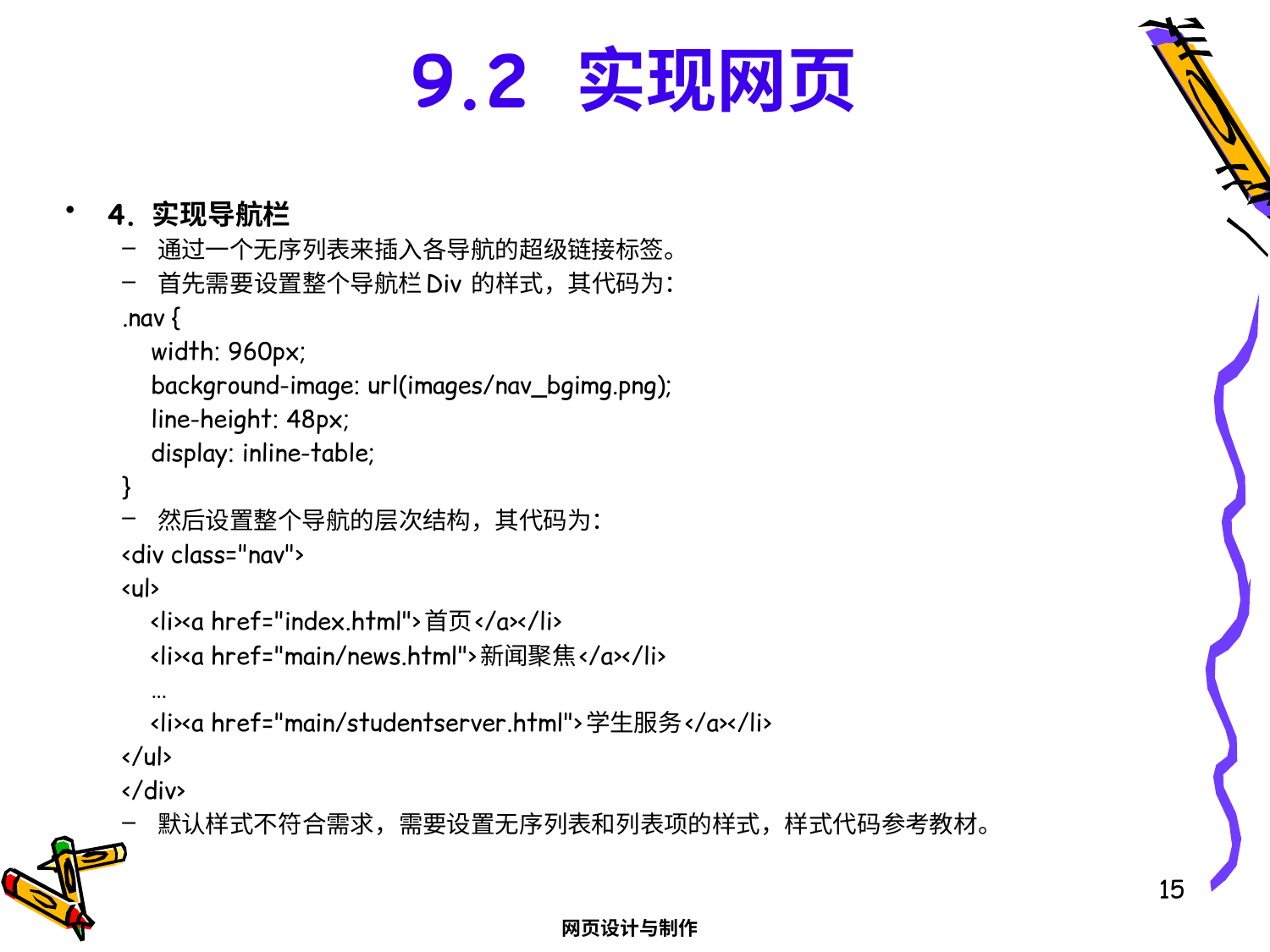

# 9.2 实现网页
4. 实现导航栏
通过一个无序列表来插入各导航的超级链接标签。
首先需要设置整个导航栏Div 的样式，其代码为：
.nav {
    width: 960px;
    background-image: url(images/nav_bgimg.png);
    line-height: 48px;
    display: inline-table;
}
然后设置整个导航的层次结构，其代码为：
<div class="nav">
<ul>
    <li><a href="index.html">首页</a></li>
    <li><a href="main/news.html">新闻聚焦</a></li>
    …
    <li><a href="main/studentserver.html">学生服务</a></li>
</ul>
</div>
默认样式不符合需求，需要设置无序列表和列表项的样式，样式代码参考教材。
15
网页设计与制作